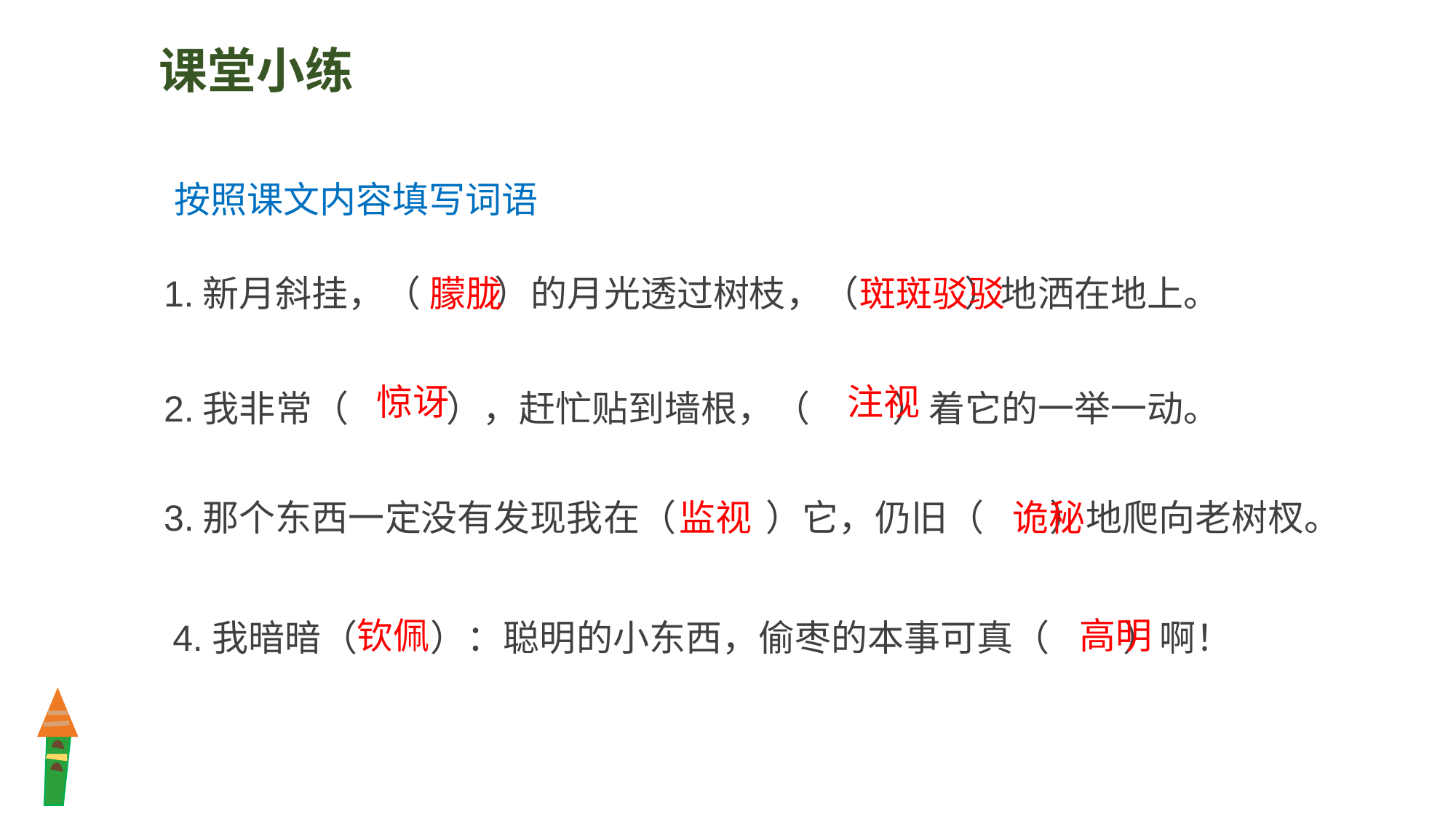

课堂小练
按照课文内容填写词语
1.新月斜挂，（         ）的月光透过树枝，（             ）地洒在地上。
朦胧
斑斑驳驳
2.我非常（            ），赶忙贴到墙根，（          ）着它的一举一动。
惊讶
注视
3.那个东西一定没有发现我在（           ）它，仍旧（        ）地爬向老树杈。
监视
诡秘
4.我暗暗（         ）：聪明的小东西，偷枣的本事可真（         ）啊！
高明
钦佩